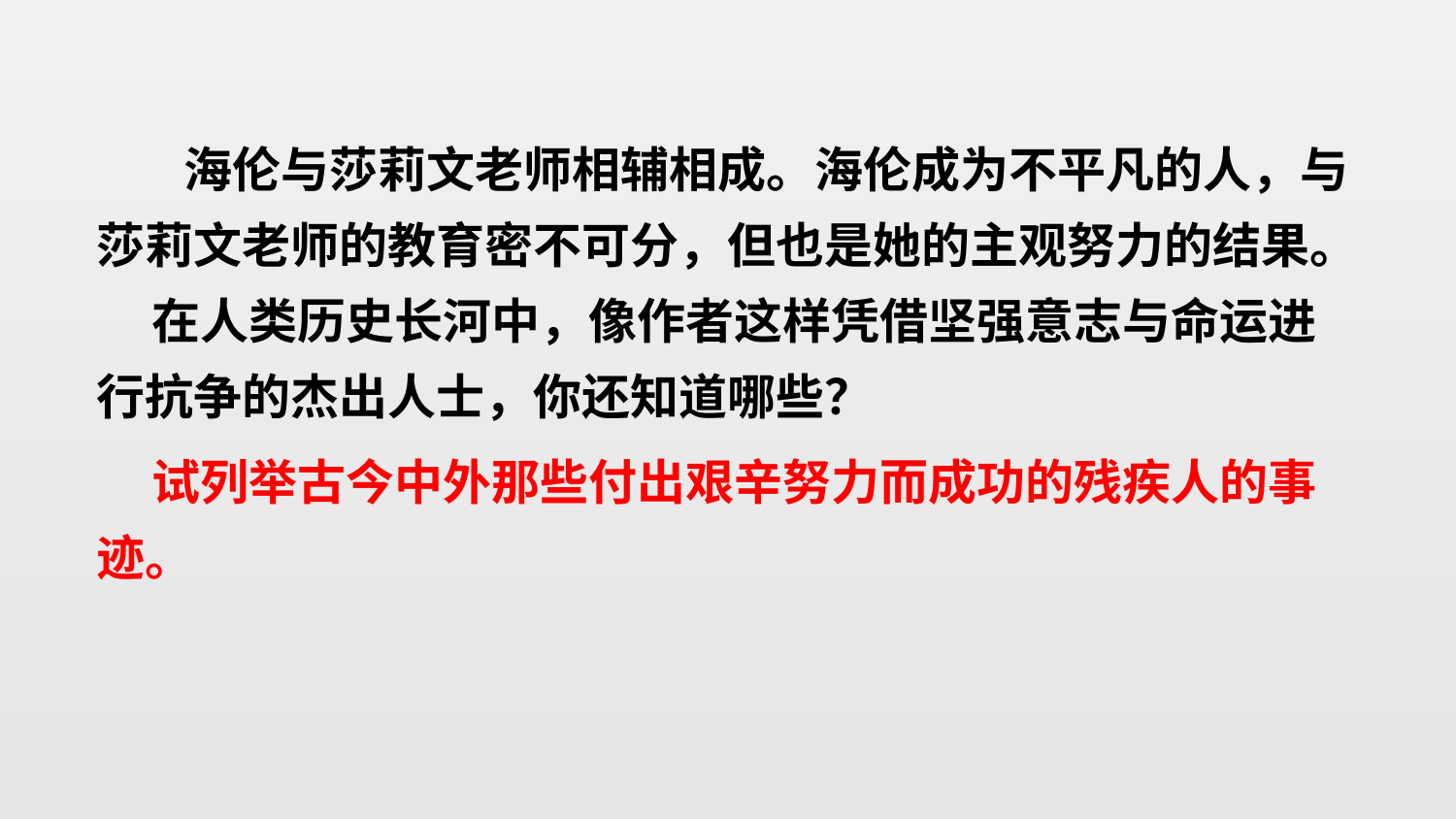

海伦与莎莉文老师相辅相成。海伦成为不平凡的人，与莎莉文老师的教育密不可分，但也是她的主观努力的结果。
    在人类历史长河中，像作者这样凭借坚强意志与命运进行抗争的杰出人士，你还知道哪些？
    试列举古今中外那些付出艰辛努力而成功的残疾人的事迹。